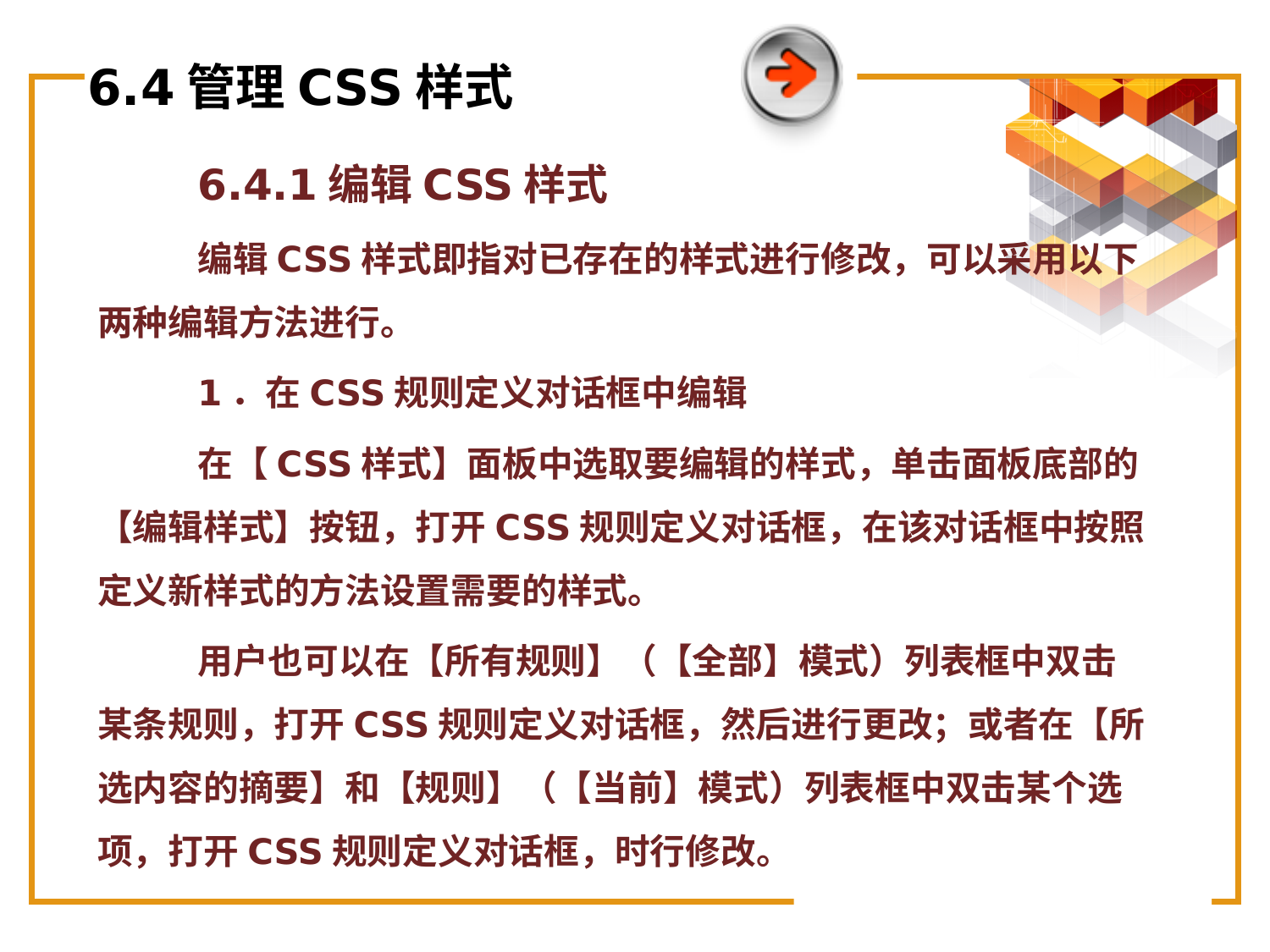

# 6.4管理CSS样式
6.4.1编辑CSS样式
编辑CSS样式即指对已存在的样式进行修改，可以采用以下两种编辑方法进行。
1．在CSS规则定义对话框中编辑
在【CSS样式】面板中选取要编辑的样式，单击面板底部的【编辑样式】按钮，打开CSS规则定义对话框，在该对话框中按照定义新样式的方法设置需要的样式。
用户也可以在【所有规则】（【全部】模式）列表框中双击某条规则，打开CSS规则定义对话框，然后进行更改；或者在【所选内容的摘要】和【规则】（【当前】模式）列表框中双击某个选项，打开CSS规则定义对话框，时行修改。